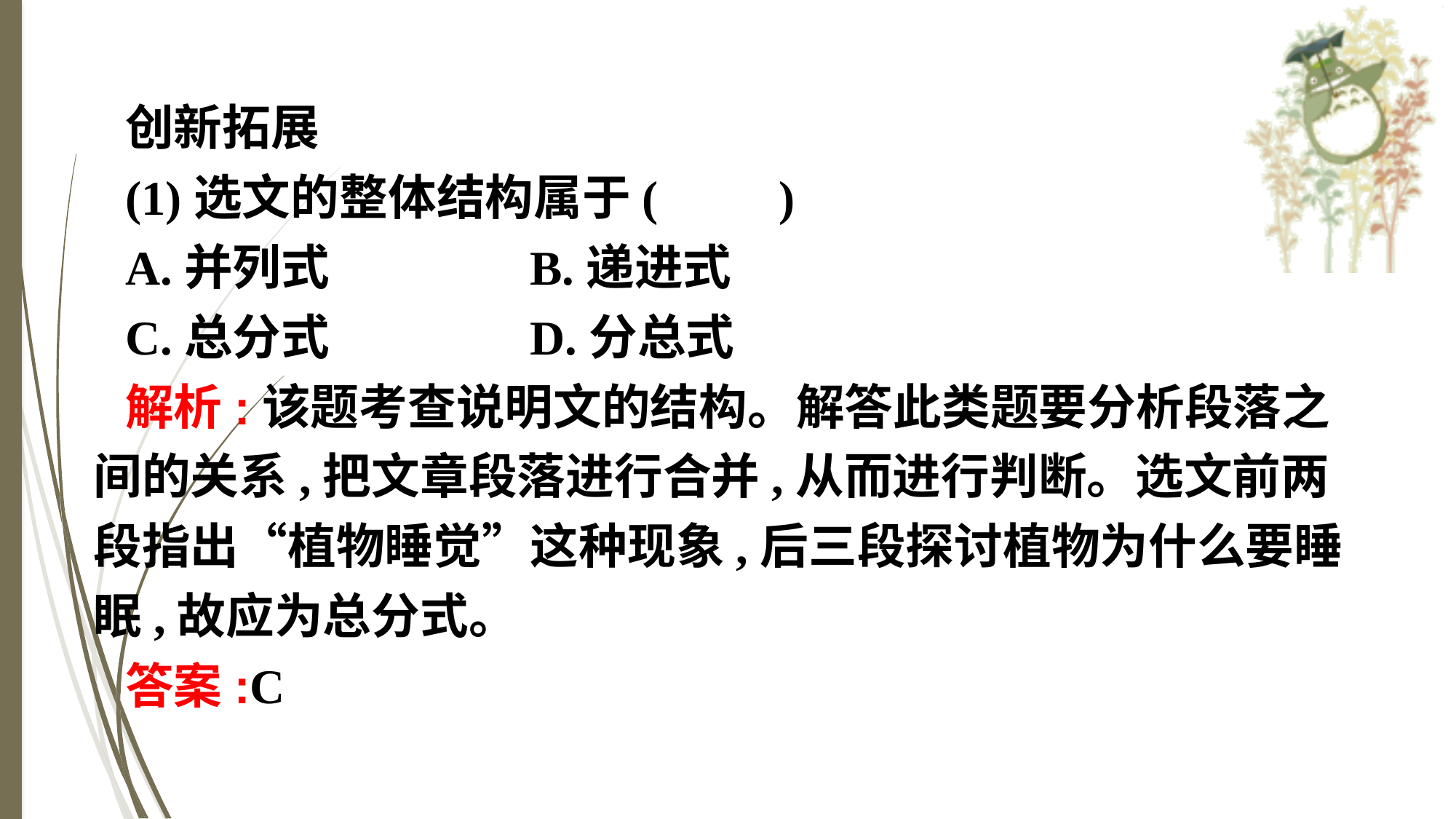

创新拓展
(1)选文的整体结构属于(　　)
A.并列式　　	B.递进式
C.总分式		D.分总式
解析:该题考查说明文的结构。解答此类题要分析段落之间的关系,把文章段落进行合并,从而进行判断。选文前两段指出“植物睡觉”这种现象,后三段探讨植物为什么要睡眠,故应为总分式。
答案:C